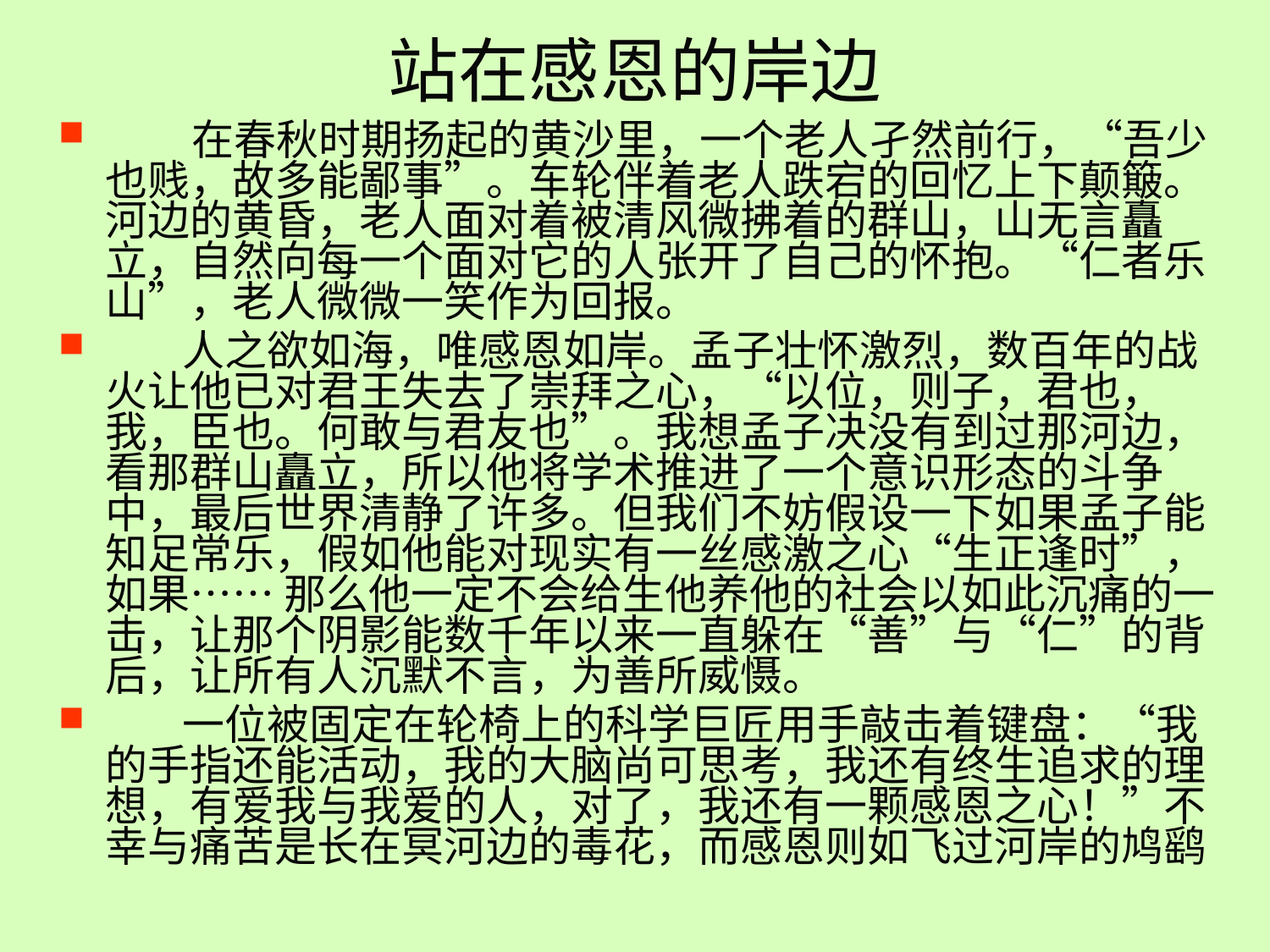

# 站在感恩的岸边
        在春秋时期扬起的黄沙里，一个老人孑然前行，“吾少也贱，故多能鄙事”。车轮伴着老人跌宕的回忆上下颠簸。河边的黄昏，老人面对着被清风微拂着的群山，山无言矗立，自然向每一个面对它的人张开了自己的怀抱。“仁者乐山”，老人微微一笑作为回报。
       人之欲如海，唯感恩如岸。孟子壮怀激烈，数百年的战火让他已对君王失去了崇拜之心，“以位，则子，君也，我，臣也。何敢与君友也”。我想孟子决没有到过那河边，看那群山矗立，所以他将学术推进了一个意识形态的斗争中，最后世界清静了许多。但我们不妨假设一下如果孟子能知足常乐，假如他能对现实有一丝感激之心“生正逢时”，如果…… 那么他一定不会给生他养他的社会以如此沉痛的一击，让那个阴影能数千年以来一直躲在“善”与“仁”的背后，让所有人沉默不言，为善所威慑。
       一位被固定在轮椅上的科学巨匠用手敲击着键盘：“我的手指还能活动，我的大脑尚可思考，我还有终生追求的理想，有爱我与我爱的人，对了，我还有一颗感恩之心！”不幸与痛苦是长在冥河边的毒花，而感恩则如飞过河岸的鸠鹞